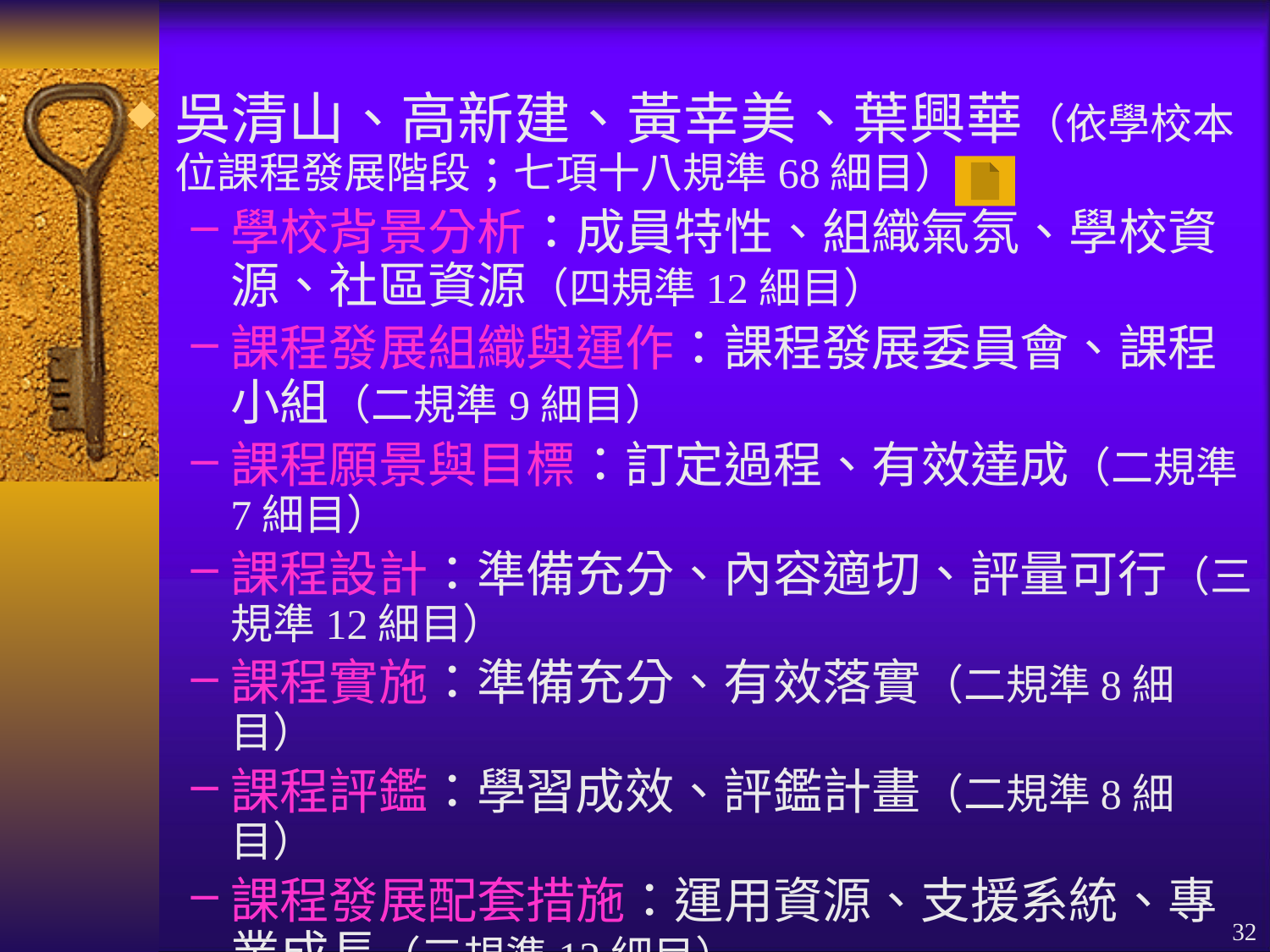

吳清山、高新建、黃幸美、葉興華（依學校本位課程發展階段；七項十八規準68細目）
學校背景分析：成員特性、組織氣氛、學校資源、社區資源（四規準12細目）
課程發展組織與運作：課程發展委員會、課程小組（二規準9細目）
課程願景與目標：訂定過程、有效達成（二規準7細目）
課程設計：準備充分、內容適切、評量可行（三規準12細目）
課程實施：準備充分、有效落實（二規準8細目）
課程評鑑：學習成效、評鑑計畫（二規準8細目）
課程發展配套措施：運用資源、支援系統、專業成長（三規準12細目）

32